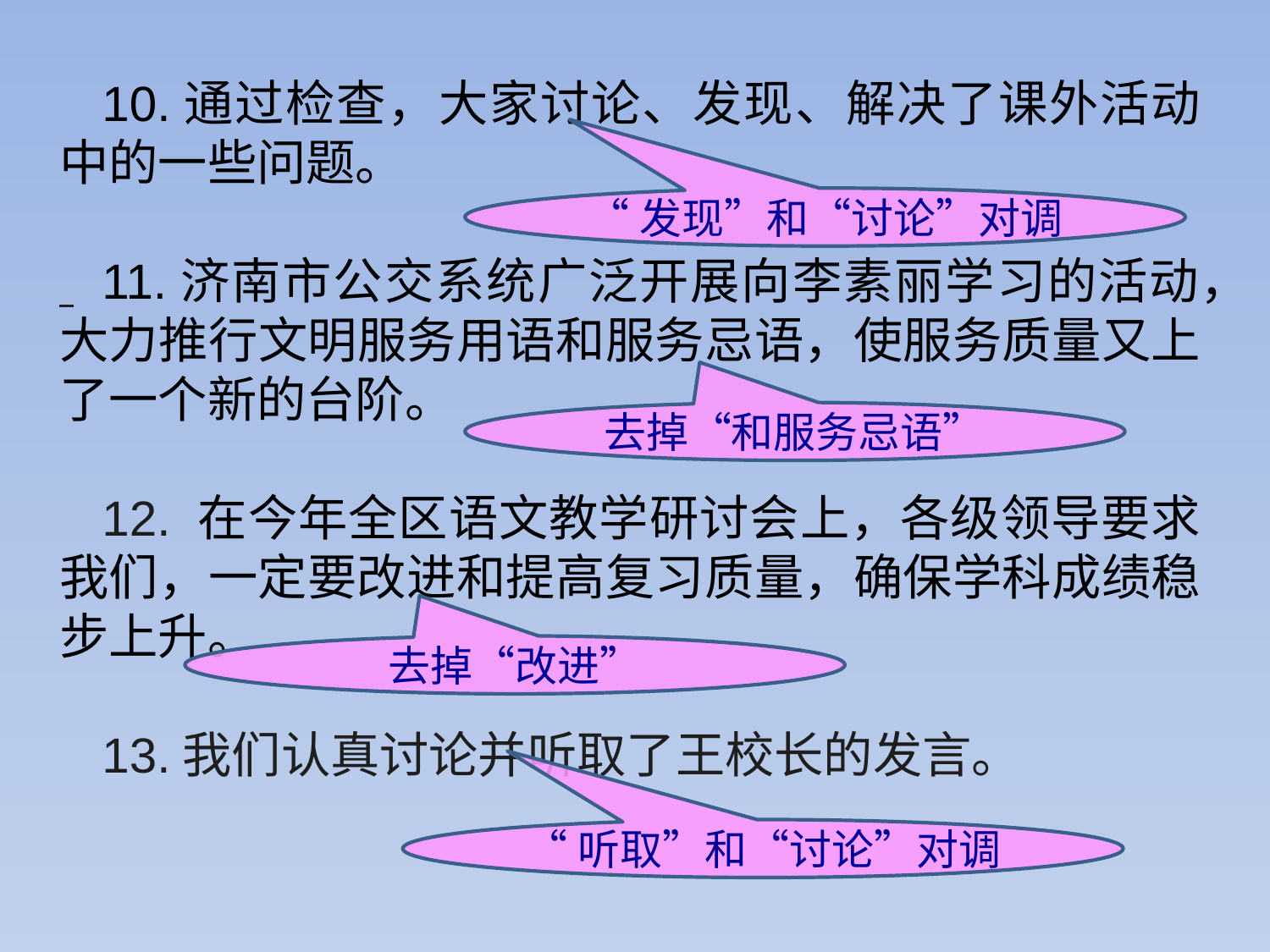

10.通过检查，大家讨论、发现、解决了课外活动中的一些问题。

11.济南市公交系统广泛开展向李素丽学习的活动，大力推行文明服务用语和服务忌语，使服务质量又上了一个新的台阶。

12. 在今年全区语文教学研讨会上，各级领导要求我们，一定要改进和提高复习质量，确保学科成绩稳步上升。

13.我们认真讨论并听取了王校长的发言。
“发现”和“讨论”对调

去掉“和服务忌语”
去掉“改进”
“听取”和“讨论”对调